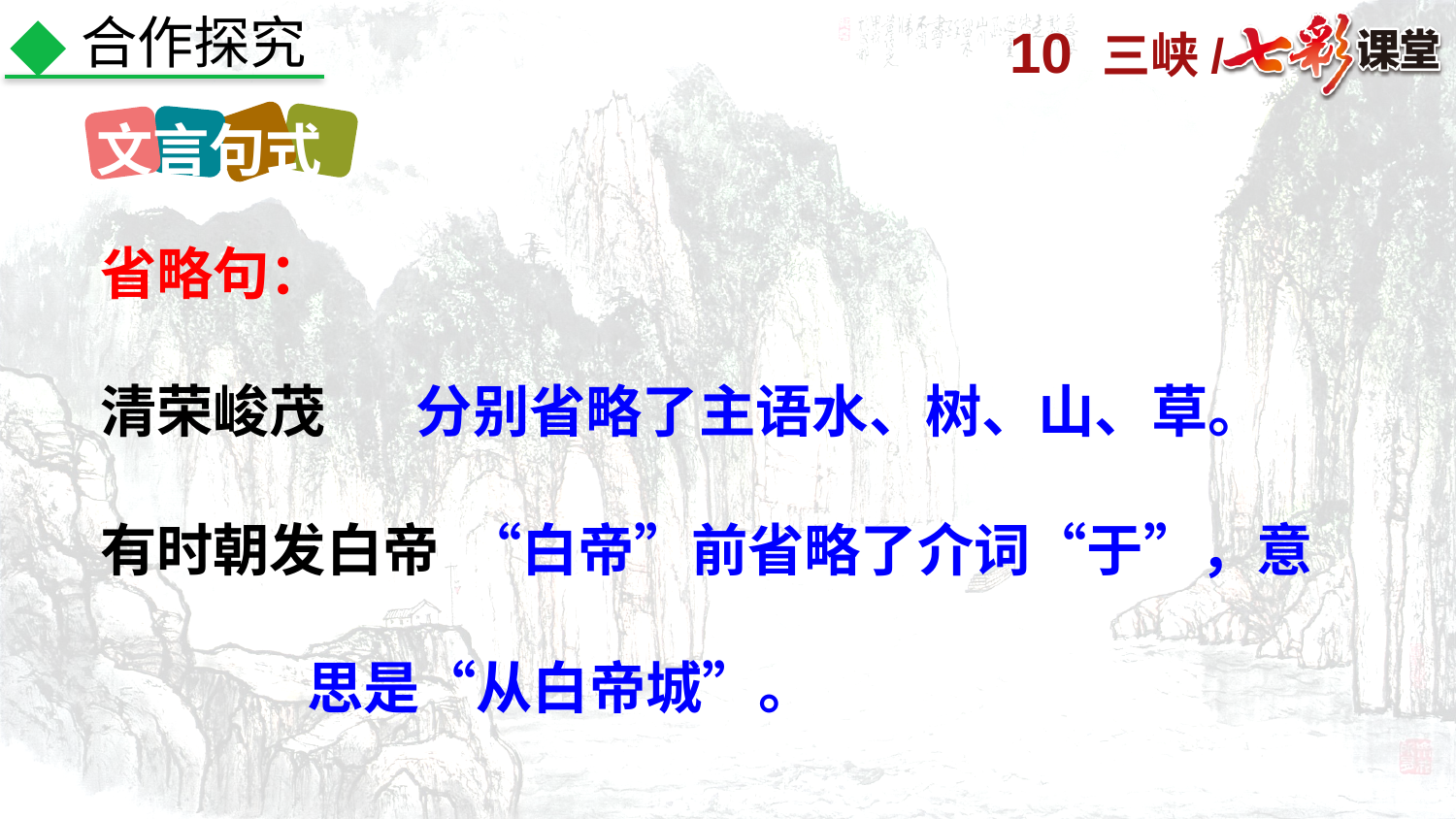

合作探究

文言句式

省略句：
清荣峻茂       分别省略了主语水、树、山、草。
有时朝发白帝  “白帝”前省略了介词“于”，意
               思是“从白帝城”。